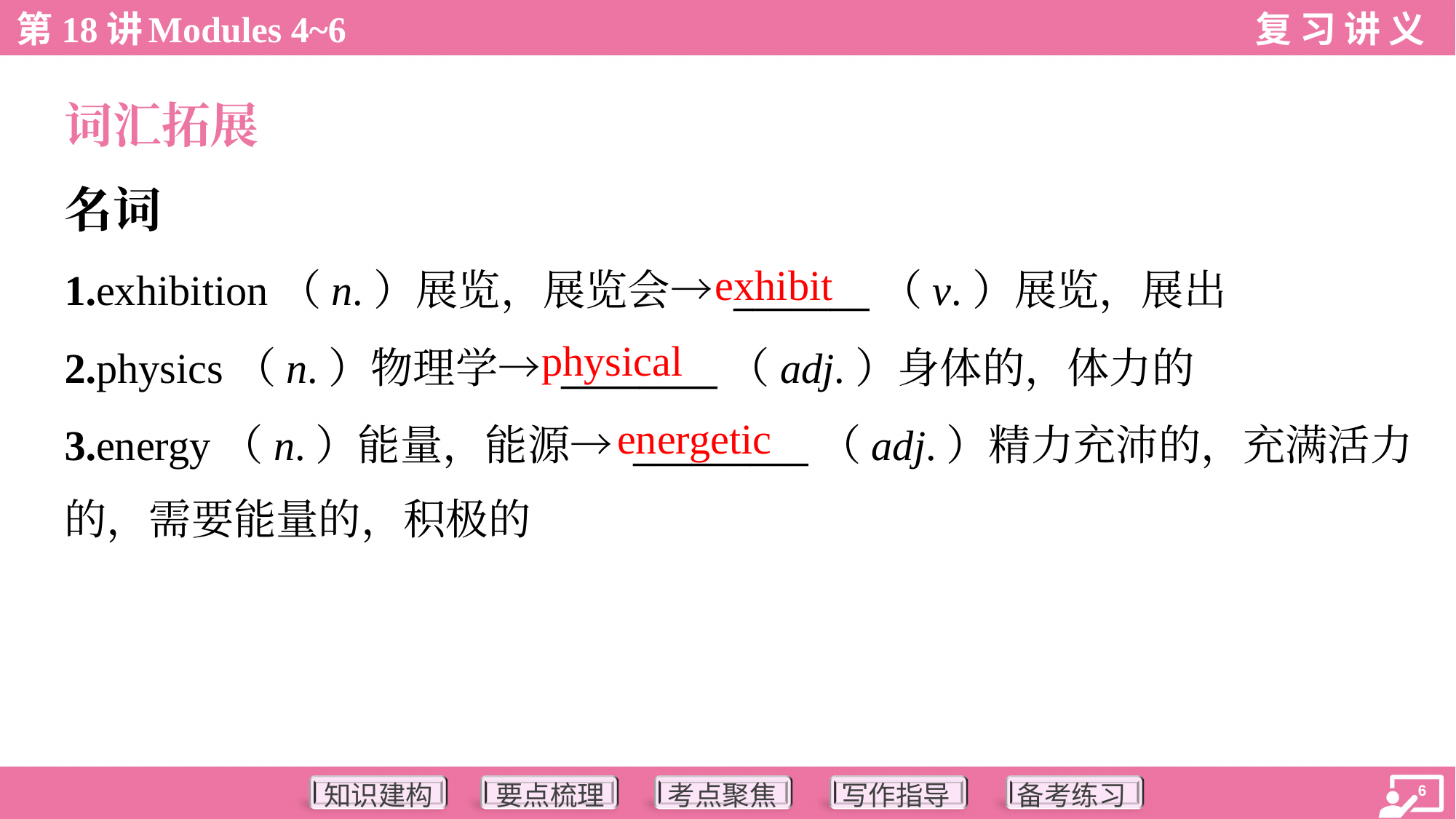

词汇拓展
名词
exhibit
1.exhibition（n.）展览，展览会→ _______（v.）展览，展出
2.physics（n.）物理学→ ________（adj.）身体的，体力的
3.energy（n.）能量，能源→ _________（adj.）精力充沛的，充满活力
的，需要能量的，积极的
physical
energetic